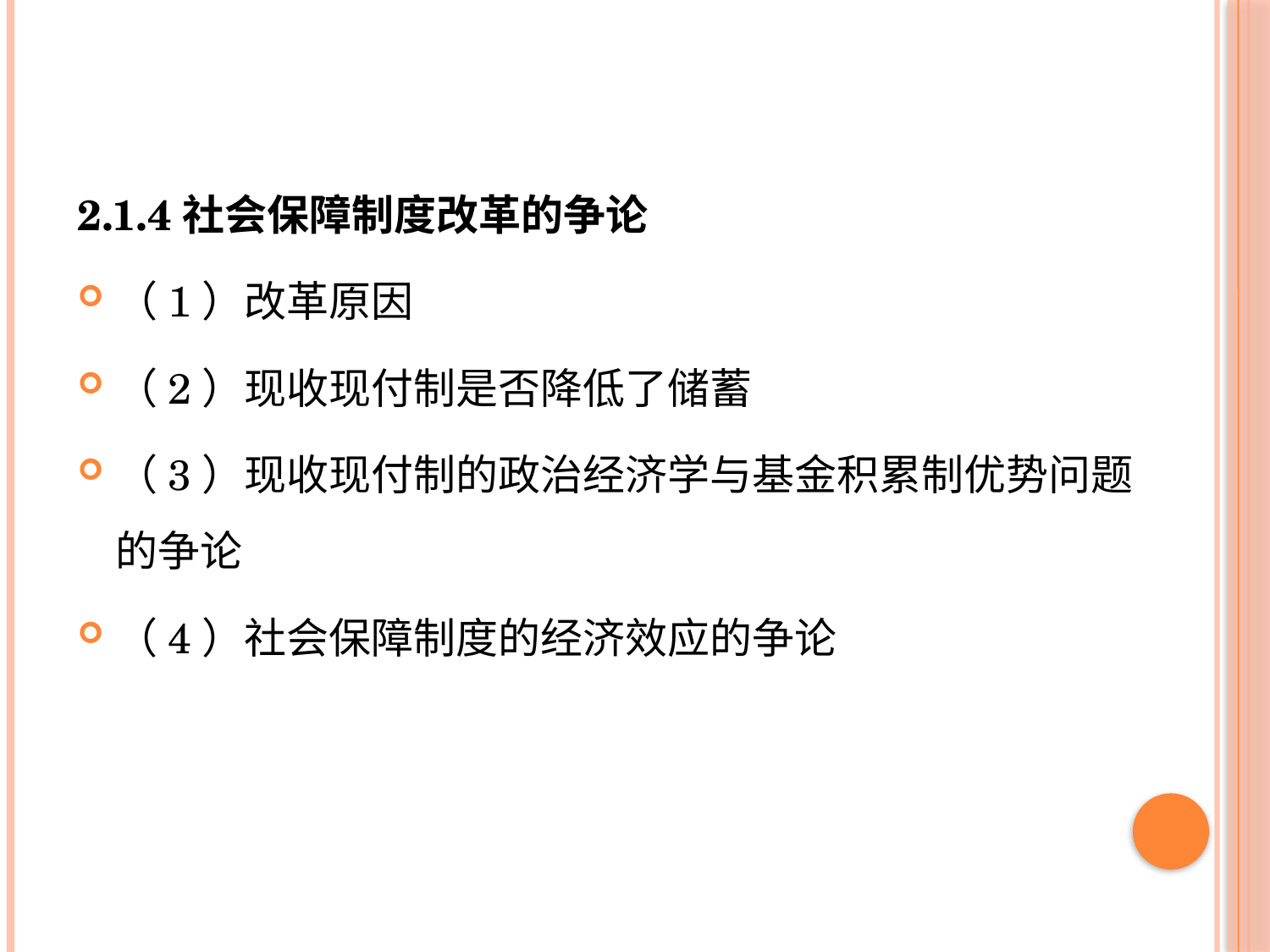

2.1.4社会保障制度改革的争论
（1）改革原因
（2）现收现付制是否降低了储蓄
（3）现收现付制的政治经济学与基金积累制优势问题的争论
（4）社会保障制度的经济效应的争论